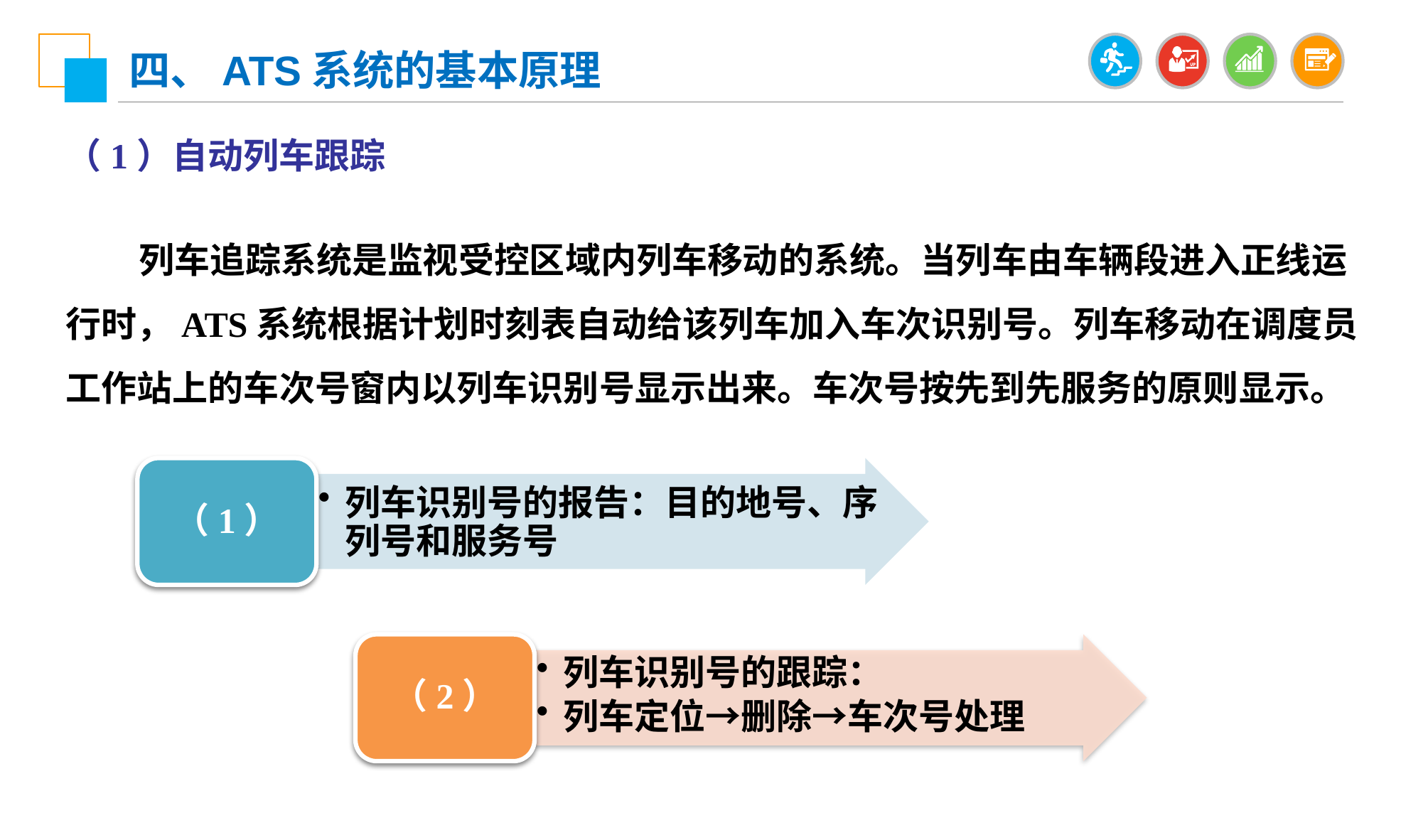

四、ATS系统的基本原理
（1）自动列车跟踪
        列车追踪系统是监视受控区域内列车移动的系统。当列车由车辆段进入正线运行时，ATS系统根据计划时刻表自动给该列车加入车次识别号。列车移动在调度员工作站上的车次号窗内以列车识别号显示出来。车次号按先到先服务的原则显示。

（1）

列车识别号的报告：目的地号、序列号和服务号

（2）

列车识别号的跟踪：
列车定位→删除→车次号处理